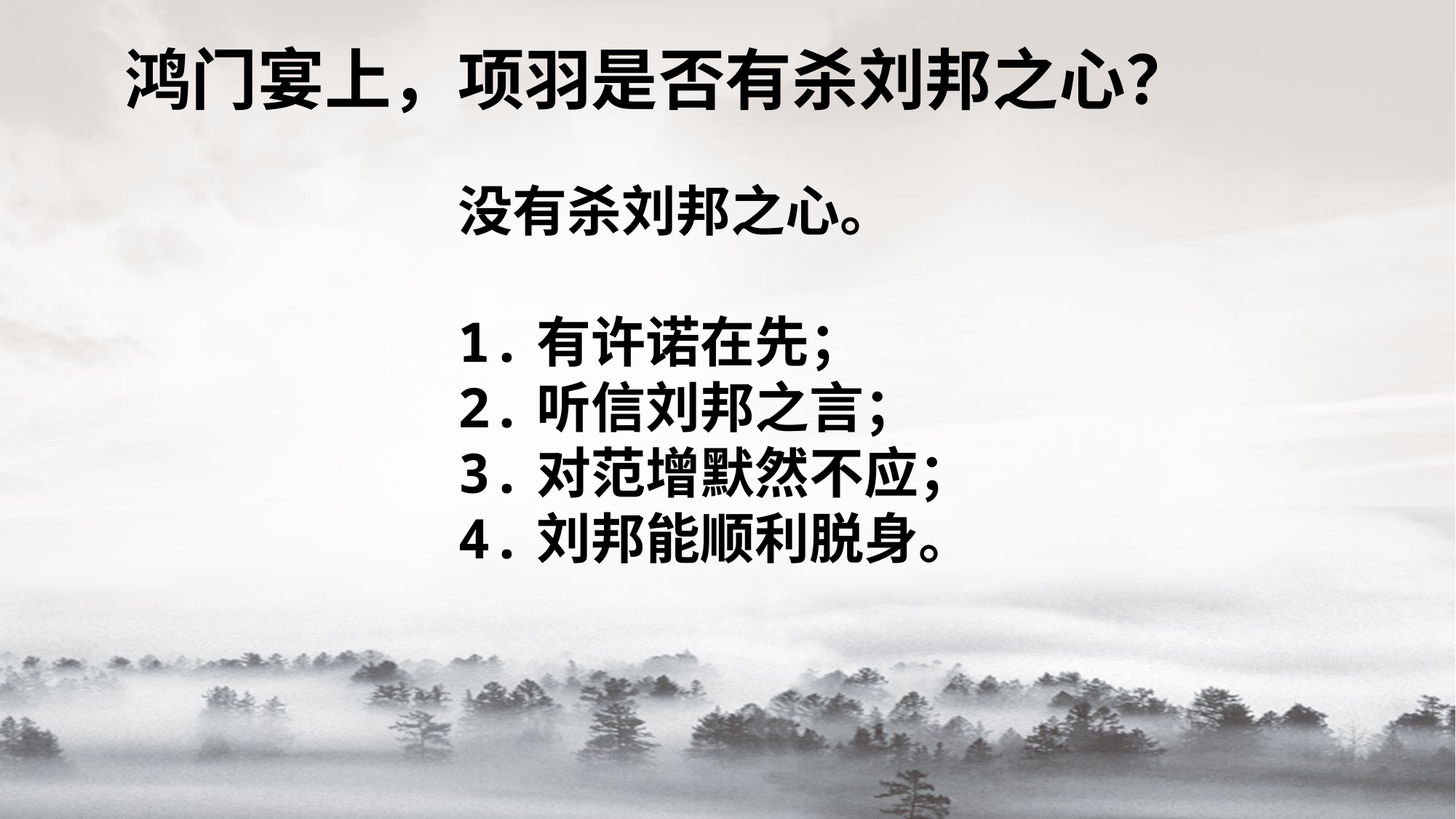

# 鸿门宴上，项羽是否有杀刘邦之心？
没有杀刘邦之心。

1.有许诺在先；
2.听信刘邦之言；
3.对范增默然不应；
4.刘邦能顺利脱身。